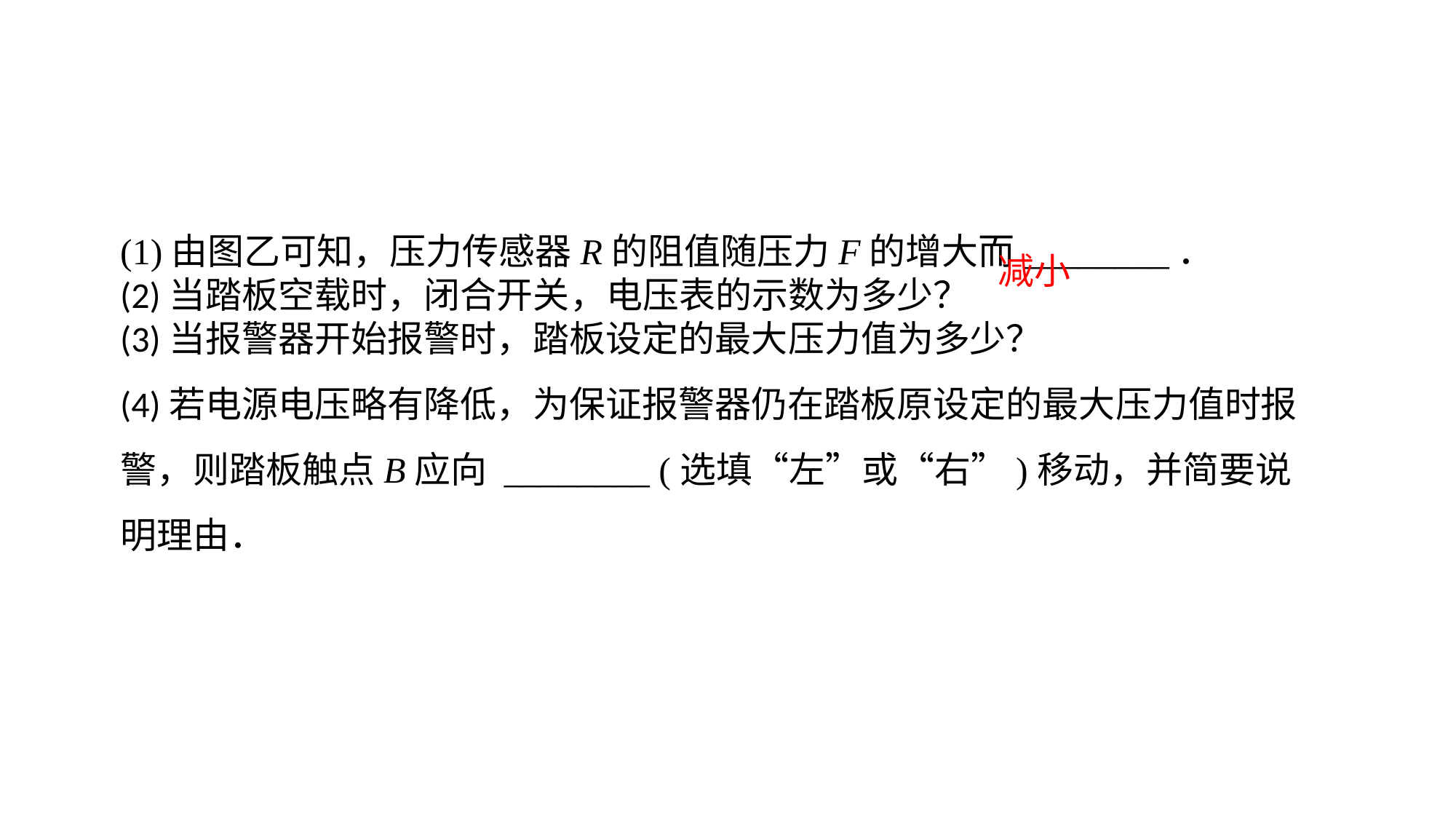

(1)由图乙可知，压力传感器R的阻值随压力F的增大而________．(2)当踏板空载时，闭合开关，电压表的示数为多少？(3)当报警器开始报警时，踏板设定的最大压力值为多少？(4)若电源电压略有降低，为保证报警器仍在踏板原设定的最大压力值时报警，则踏板触点B应向 ________ (选填“左”或“右”)移动，并简要说明理由．
减小